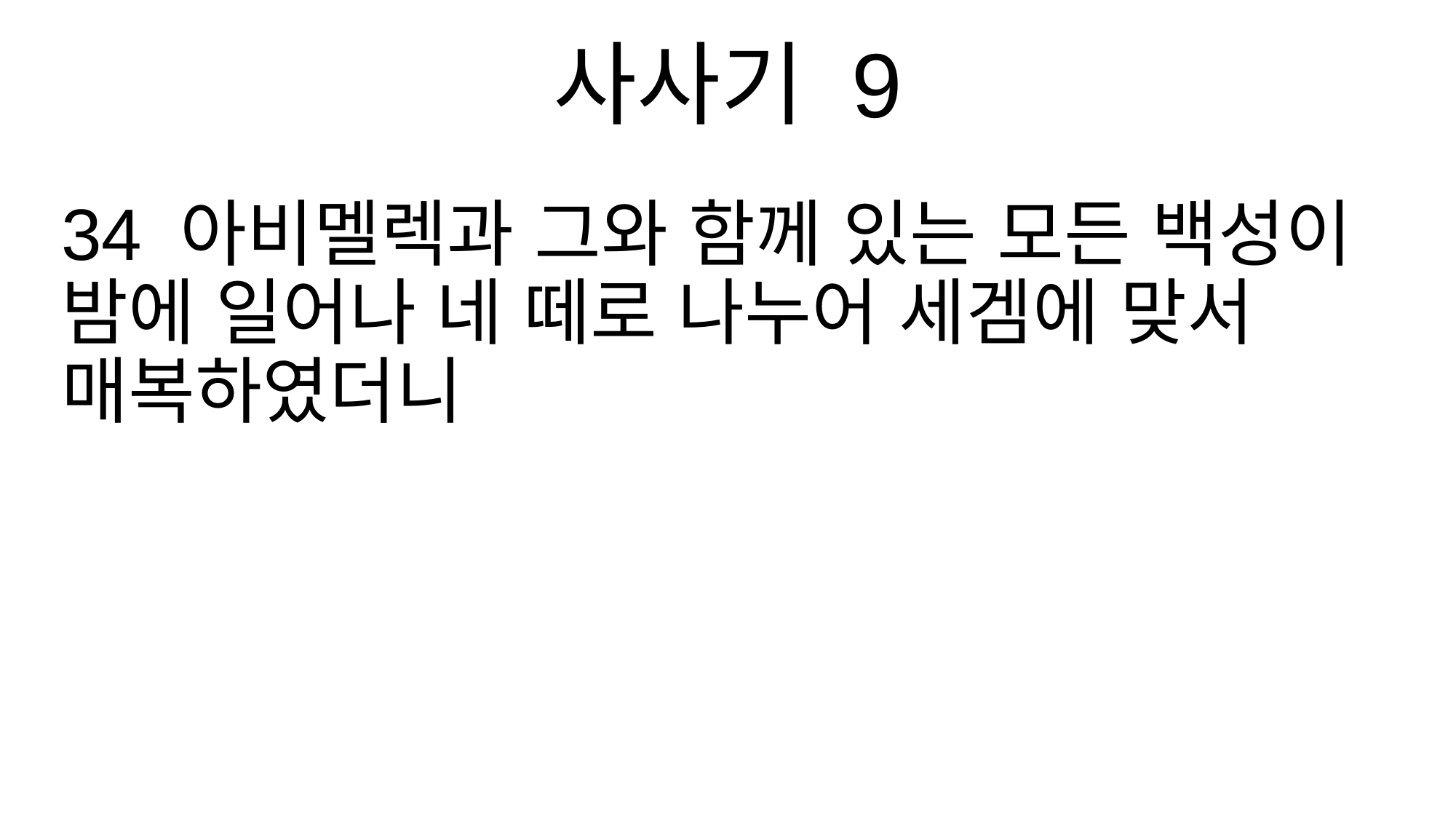

사사기 9
34 아비멜렉과 그와 함께 있는 모든 백성이 밤에 일어나 네 떼로 나누어 세겜에 맞서 매복하였더니